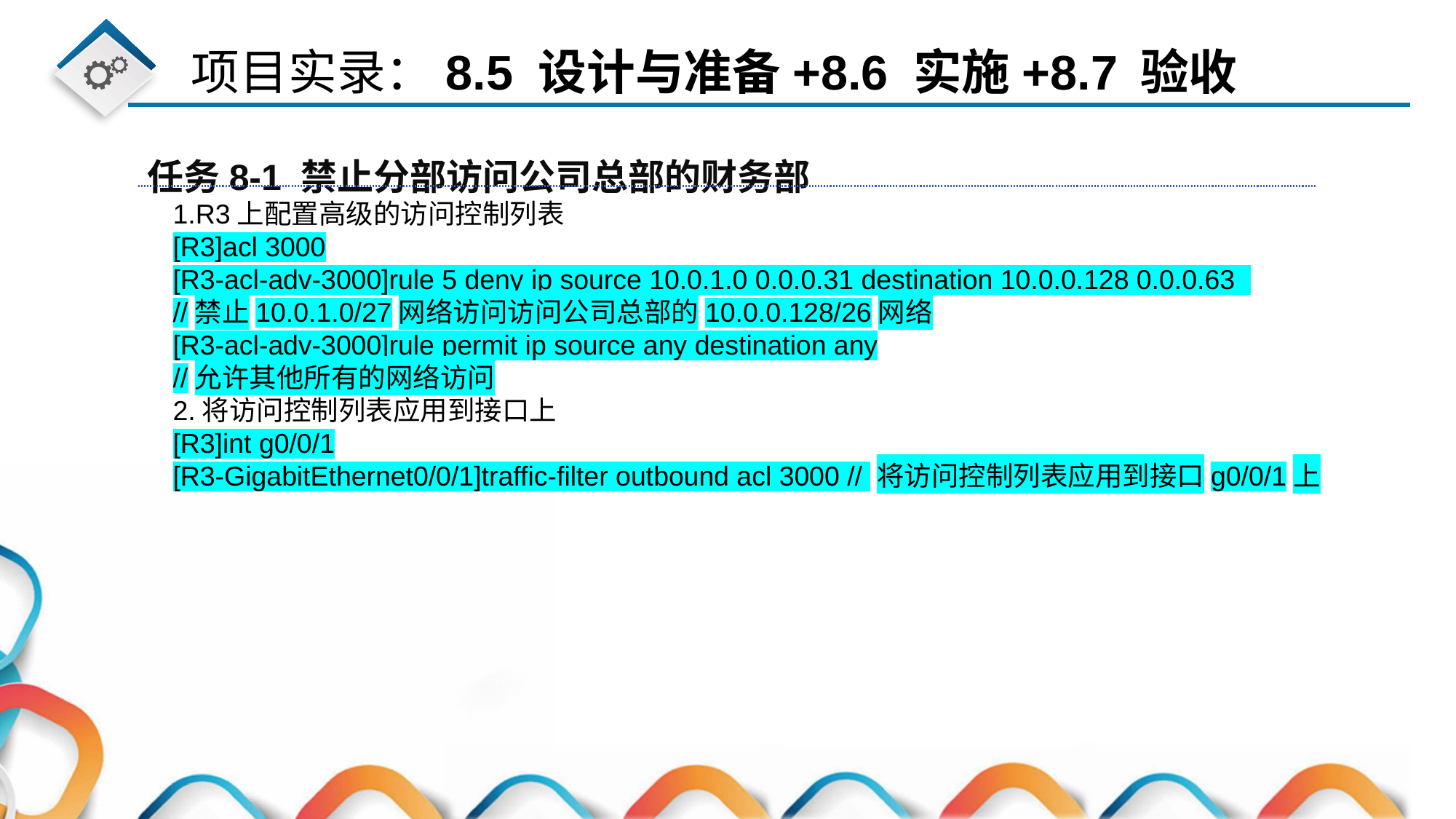

任务8-1 禁止分部访问公司总部的财务部

1.R3上配置高级的访问控制列表
[R3]acl 3000
[R3-acl-adv-3000]rule 5 deny ip source 10.0.1.0 0.0.0.31 destination 10.0.0.128 0.0.0.63
//禁止10.0.1.0/27网络访问访问公司总部的10.0.0.128/26网络
[R3-acl-adv-3000]rule permit ip source any destination any
//允许其他所有的网络访问
2.将访问控制列表应用到接口上
[R3]int g0/0/1
[R3-GigabitEthernet0/0/1]traffic-filter outbound acl 3000 // 将访问控制列表应用到接口g0/0/1上